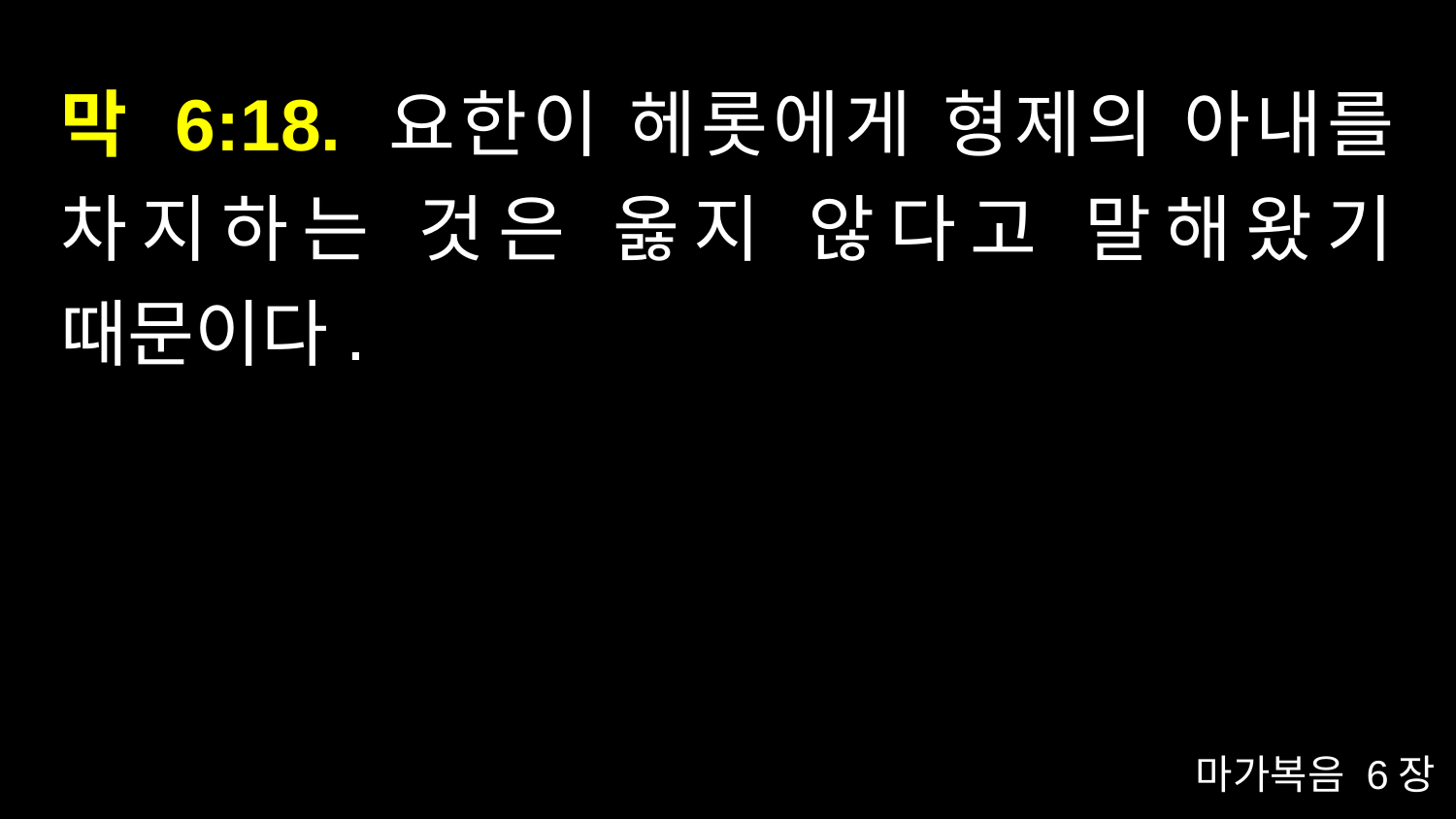

# 막 6:18. 요한이 헤롯에게 형제의 아내를 차지하는 것은 옳지 않다고 말해왔기 때문이다.
마가복음 6장